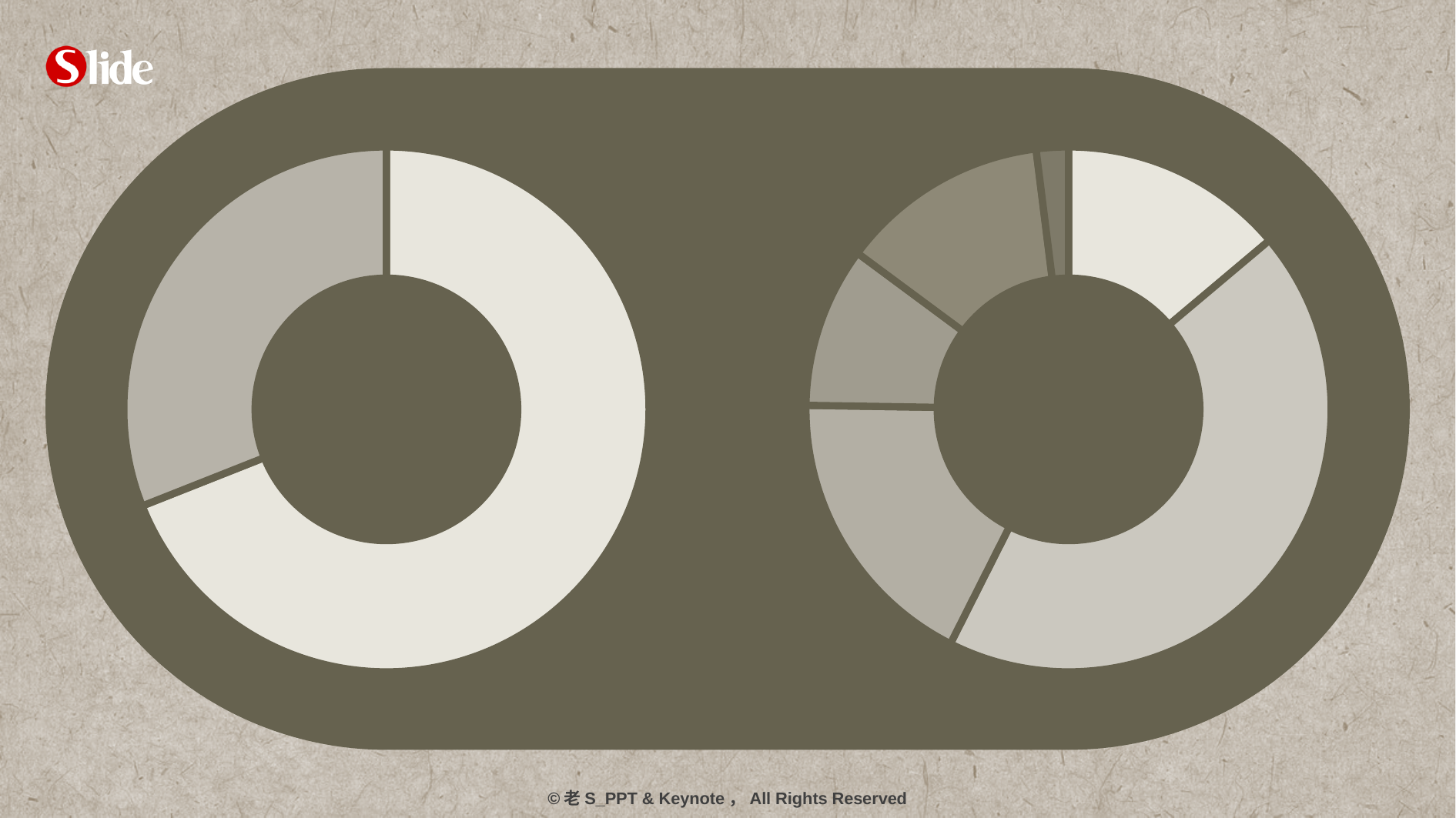

### Chart

| Category | 列1 |
|---|---|
| A | 69.0 |
| B | 31.0 |

### Chart

| Category | 列1 |
|---|---|
|  | 14.0 |
|  | 44.0 |
|  | 18.0 |
|  | 10.0 |
|  | 13.0 |
|  | 2.0 |